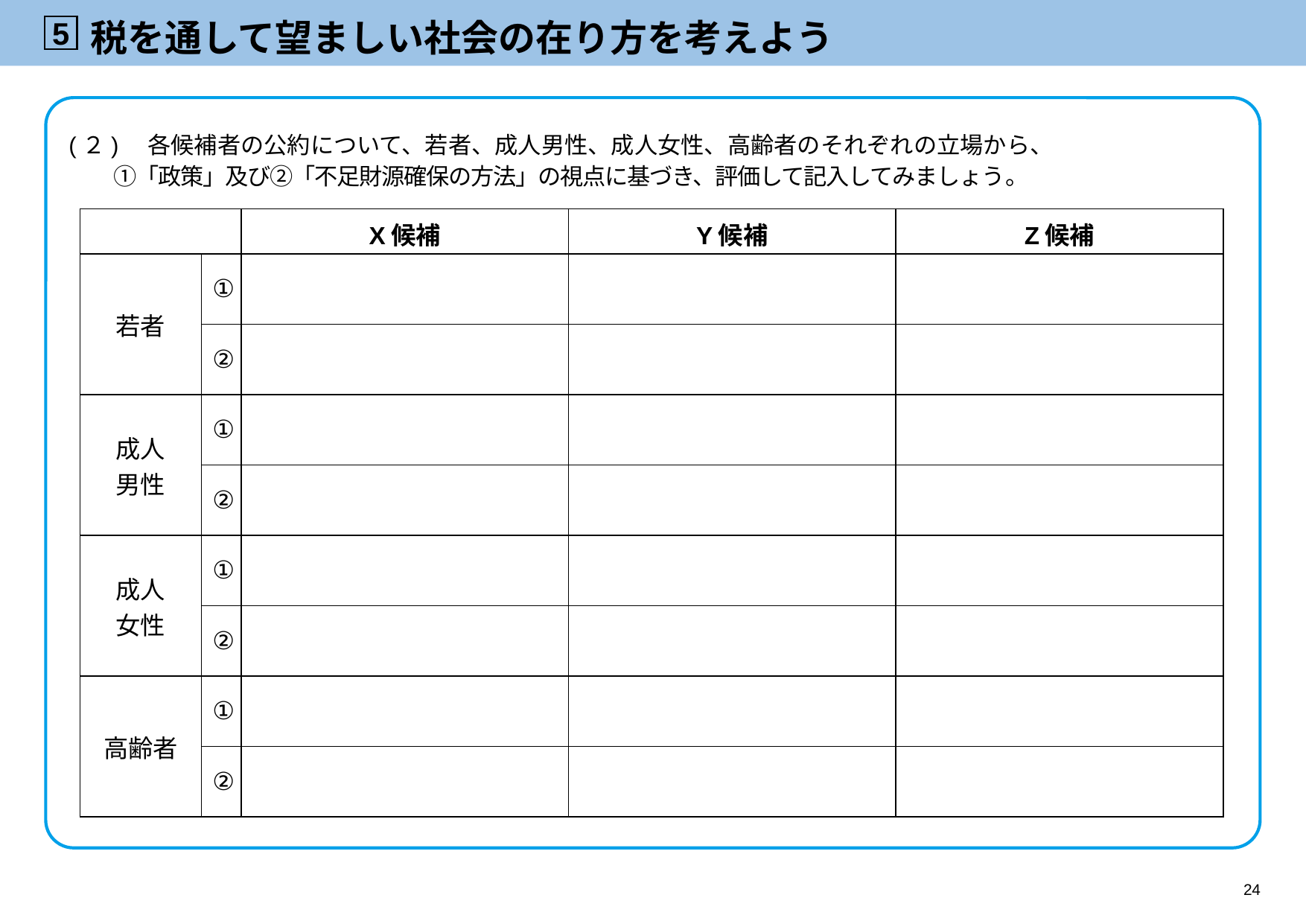

5
# 税を通して望ましい社会の在り方を考えよう

(２)　各候補者の公約について、若者、成人男性、成人女性、高齢者のそれぞれの立場から、
　　①「政策」及び②「不足財源確保の方法」の視点に基づき、評価して記入してみましょう。
|  |  | X候補 | Y候補 | Z候補 |
| --- | --- | --- | --- | --- |
| 若者 | ① |  |  |  |
|  | ② |  |  |  |
| 成人 男性 | ① |  |  |  |
|  | ② |  |  |  |
| 成人 女性 | ① |  |  |  |
|  | ② |  |  |  |
| 高齢者 | ① |  |  |  |
|  | ② |  |  |  |

24